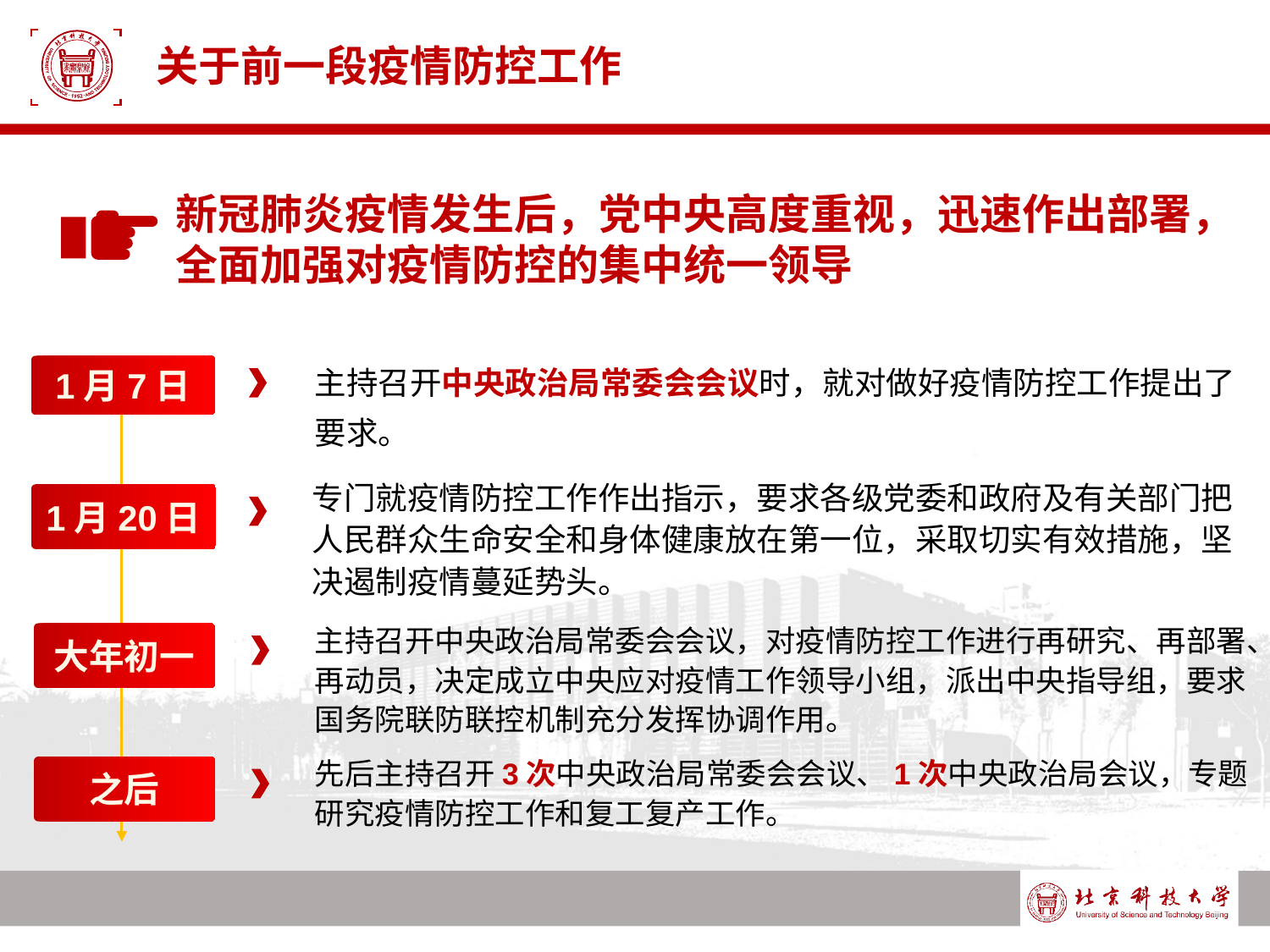

# 关于前一段疫情防控工作
新冠肺炎疫情发生后，党中央高度重视，迅速作出部署，全面加强对疫情防控的集中统一领导

主持召开中央政治局常委会会议时，就对做好疫情防控工作提出了要求。
1月7日

专门就疫情防控工作作出指示，要求各级党委和政府及有关部门把人民群众生命安全和身体健康放在第一位，采取切实有效措施，坚决遏制疫情蔓延势头。
1月20日

主持召开中央政治局常委会会议，对疫情防控工作进行再研究、再部署、再动员，决定成立中央应对疫情工作领导小组，派出中央指导组，要求国务院联防联控机制充分发挥协调作用。
大年初一

先后主持召开3次中央政治局常委会会议、1次中央政治局会议，专题研究疫情防控工作和复工复产工作。
之后